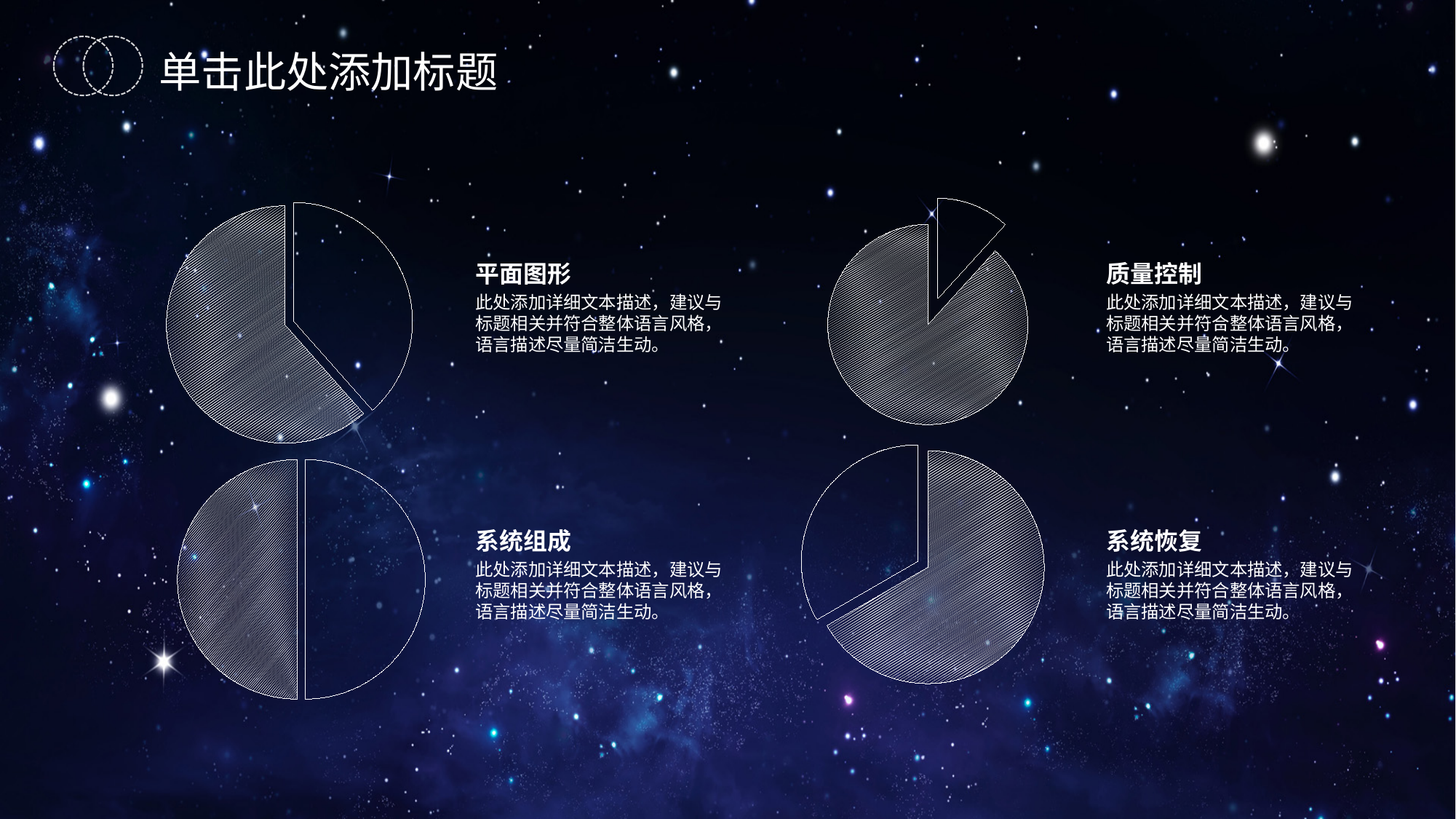

单击此处添加标题

### Chart

| Category |  |
|---|---|

### Chart

| Category |  |
|---|---|
平面图形
此处添加详细文本描述，建议与标题相关并符合整体语言风格，语言描述尽量简洁生动。
质量控制
此处添加详细文本描述，建议与标题相关并符合整体语言风格，语言描述尽量简洁生动。

### Chart

| Category |  |
|---|---|

### Chart

| Category |  |
|---|---|
系统组成
此处添加详细文本描述，建议与标题相关并符合整体语言风格，语言描述尽量简洁生动。
系统恢复
此处添加详细文本描述，建议与标题相关并符合整体语言风格，语言描述尽量简洁生动。